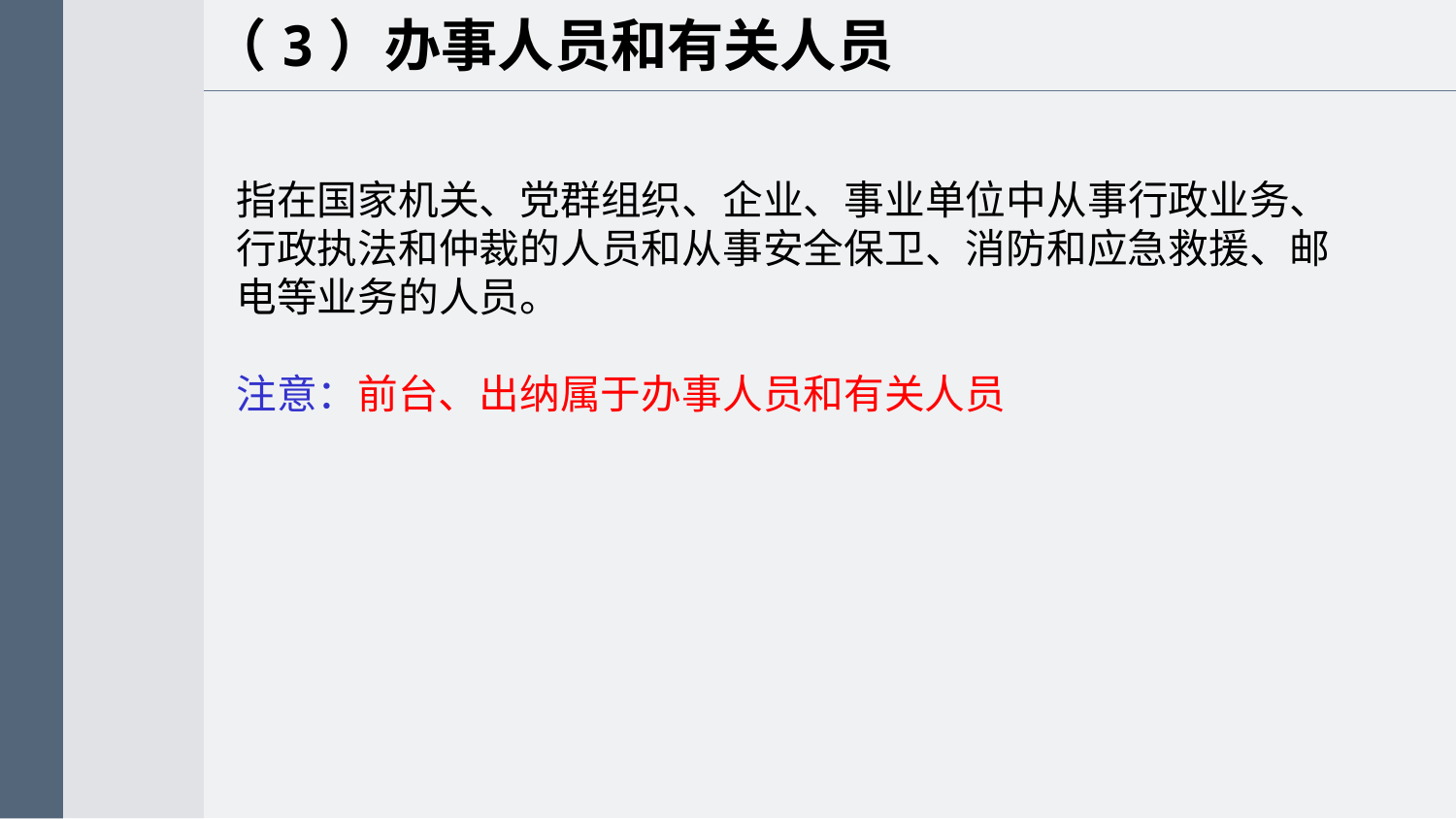

（3）办事人员和有关人员
指在国家机关、党群组织、企业、事业单位中从事行政业务、行政执法和仲裁的人员和从事安全保卫、消防和应急救援、邮电等业务的人员。

注意：前台、出纳属于办事人员和有关人员